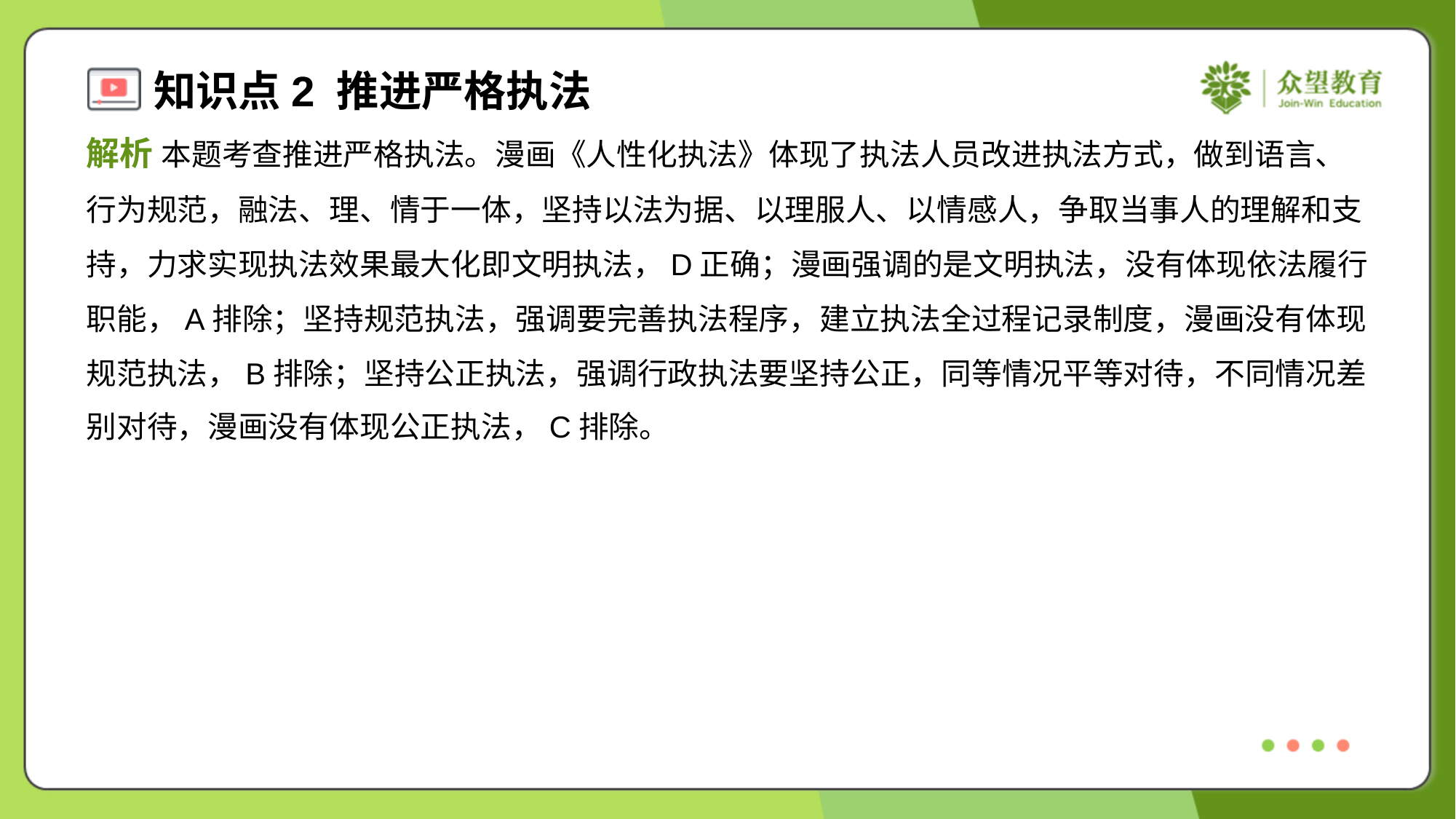

解析 本题考查推进严格执法。漫画《人性化执法》体现了执法人员改进执法方式，做到语言、
行为规范，融法、理、情于一体，坚持以法为据、以理服人、以情感人，争取当事人的理解和支
持，力求实现执法效果最大化即文明执法，D正确；漫画强调的是文明执法，没有体现依法履行
职能，A排除；坚持规范执法，强调要完善执法程序，建立执法全过程记录制度，漫画没有体现
规范执法，B排除；坚持公正执法，强调行政执法要坚持公正，同等情况平等对待，不同情况差
别对待，漫画没有体现公正执法，C排除。